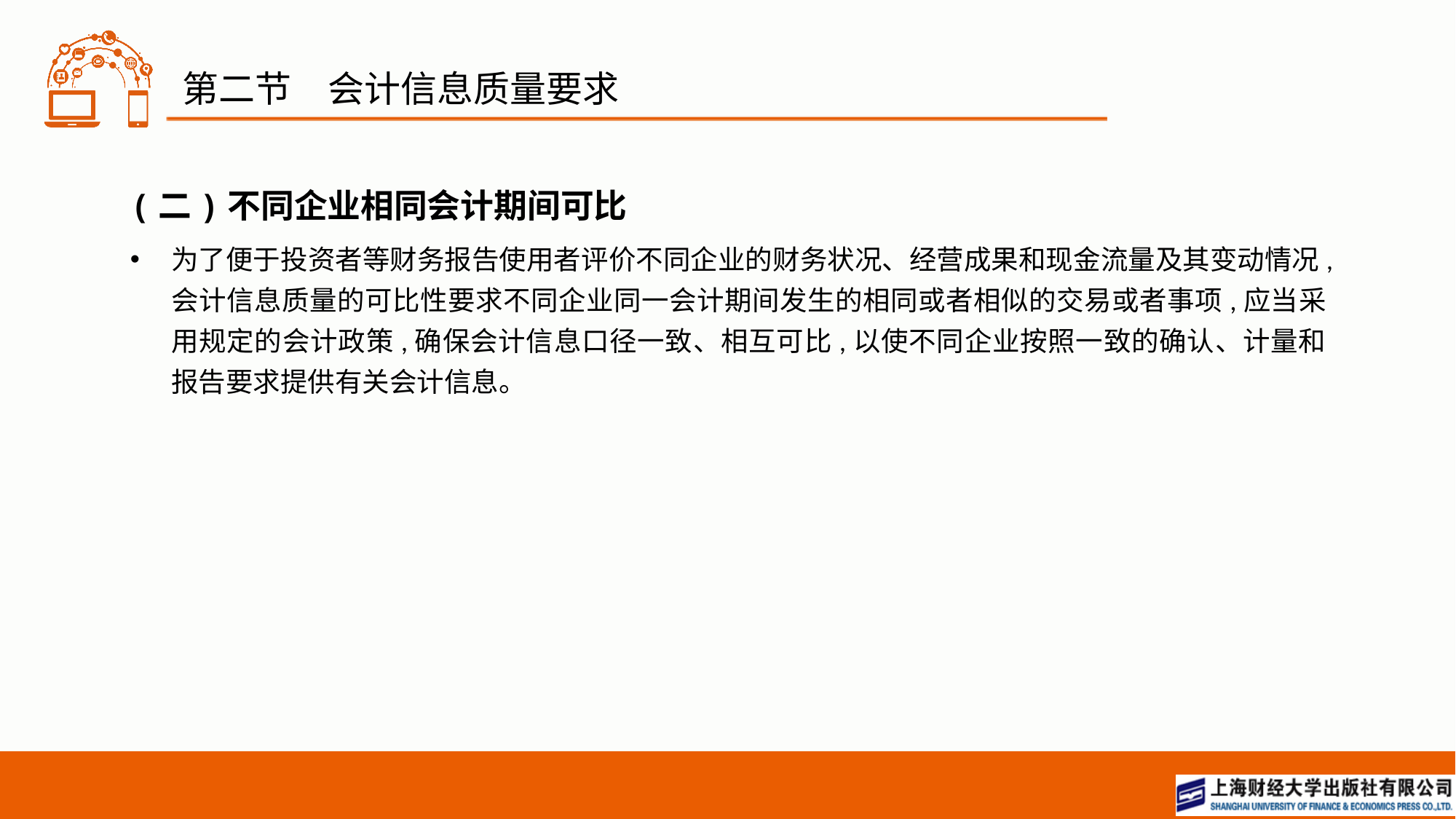

# 第二节　会计信息质量要求
(二)不同企业相同会计期间可比
为了便于投资者等财务报告使用者评价不同企业的财务状况、经营成果和现金流量及其变动情况,会计信息质量的可比性要求不同企业同一会计期间发生的相同或者相似的交易或者事项,应当采用规定的会计政策,确保会计信息口径一致、相互可比,以使不同企业按照一致的确认、计量和报告要求提供有关会计信息。